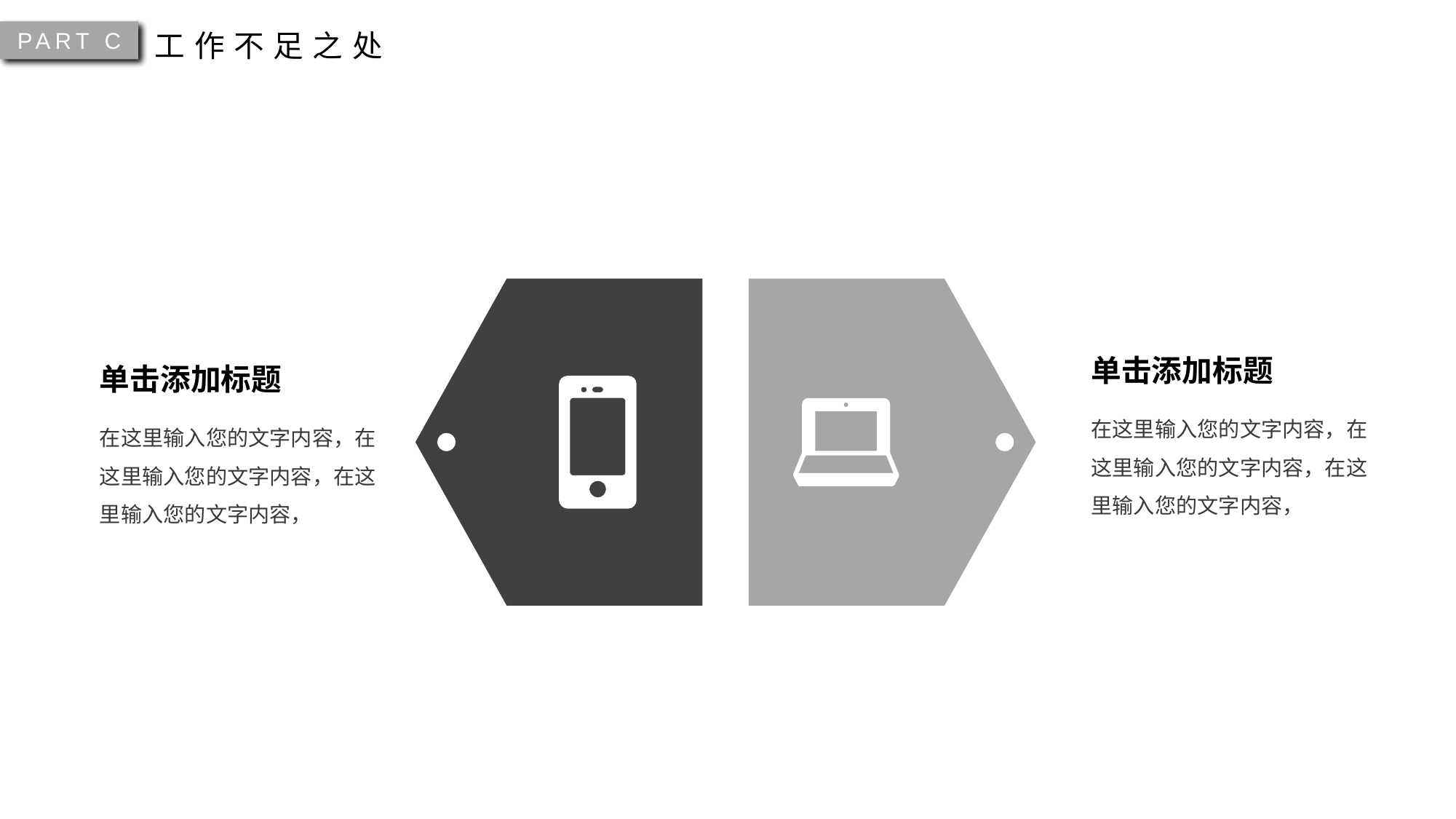

PART C
工作不足之处

单击添加标题
单击添加标题

在这里输入您的文字内容，在这里输入您的文字内容，在这里输入您的文字内容，

在这里输入您的文字内容，在这里输入您的文字内容，在这里输入您的文字内容，